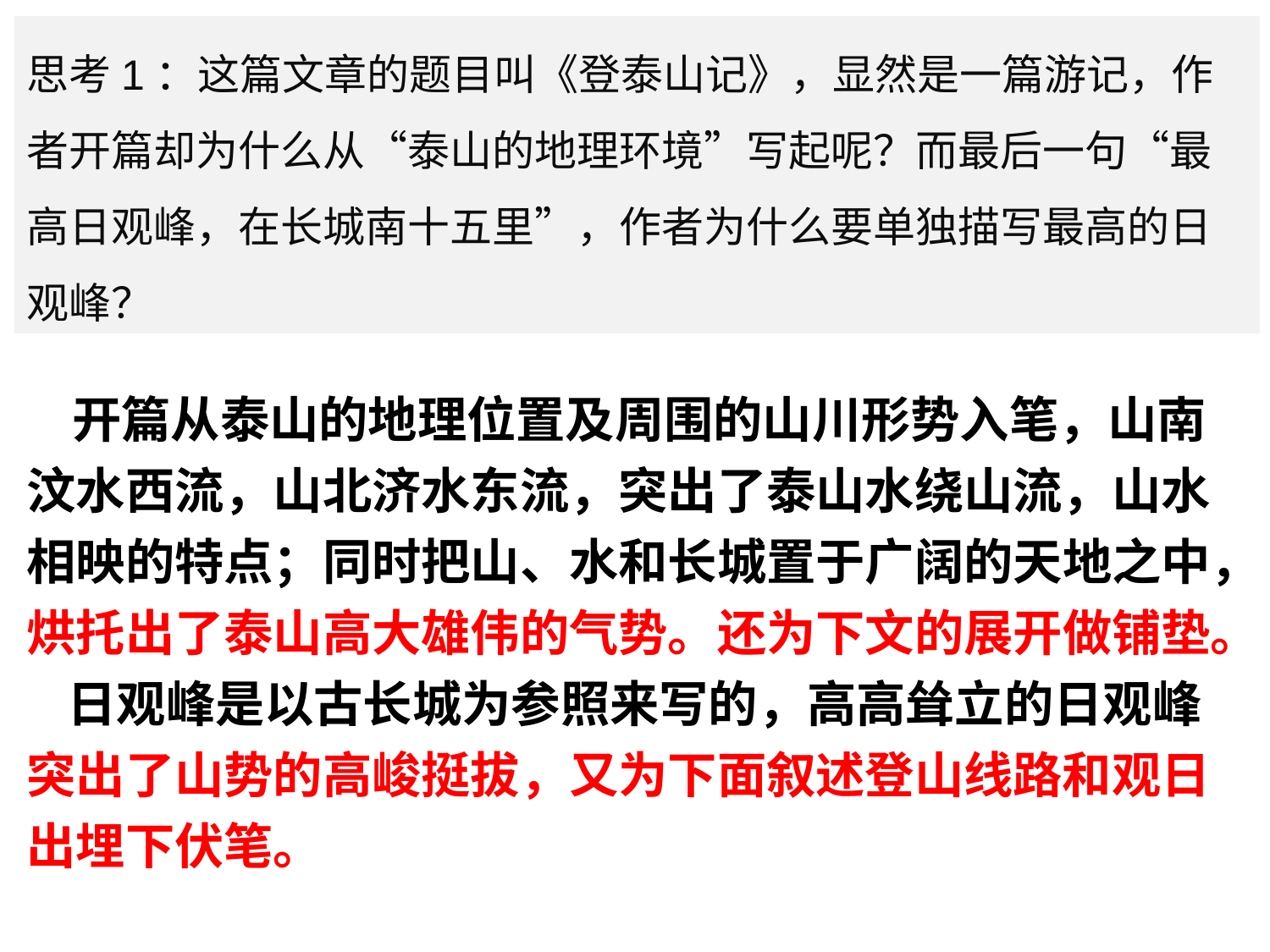

思考1：这篇文章的题目叫《登泰山记》，显然是一篇游记，作者开篇却为什么从“泰山的地理环境”写起呢？而最后一句“最高日观峰，在长城南十五里”，作者为什么要单独描写最高的日观峰？
   开篇从泰山的地理位置及周围的山川形势入笔，山南汶水西流，山北济水东流，突出了泰山水绕山流，山水相映的特点；同时把山、水和长城置于广阔的天地之中，烘托出了泰山高大雄伟的气势。还为下文的展开做铺垫。
    日观峰是以古长城为参照来写的，高高耸立的日观峰突出了山势的高峻挺拔，又为下面叙述登山线路和观日出埋下伏笔。